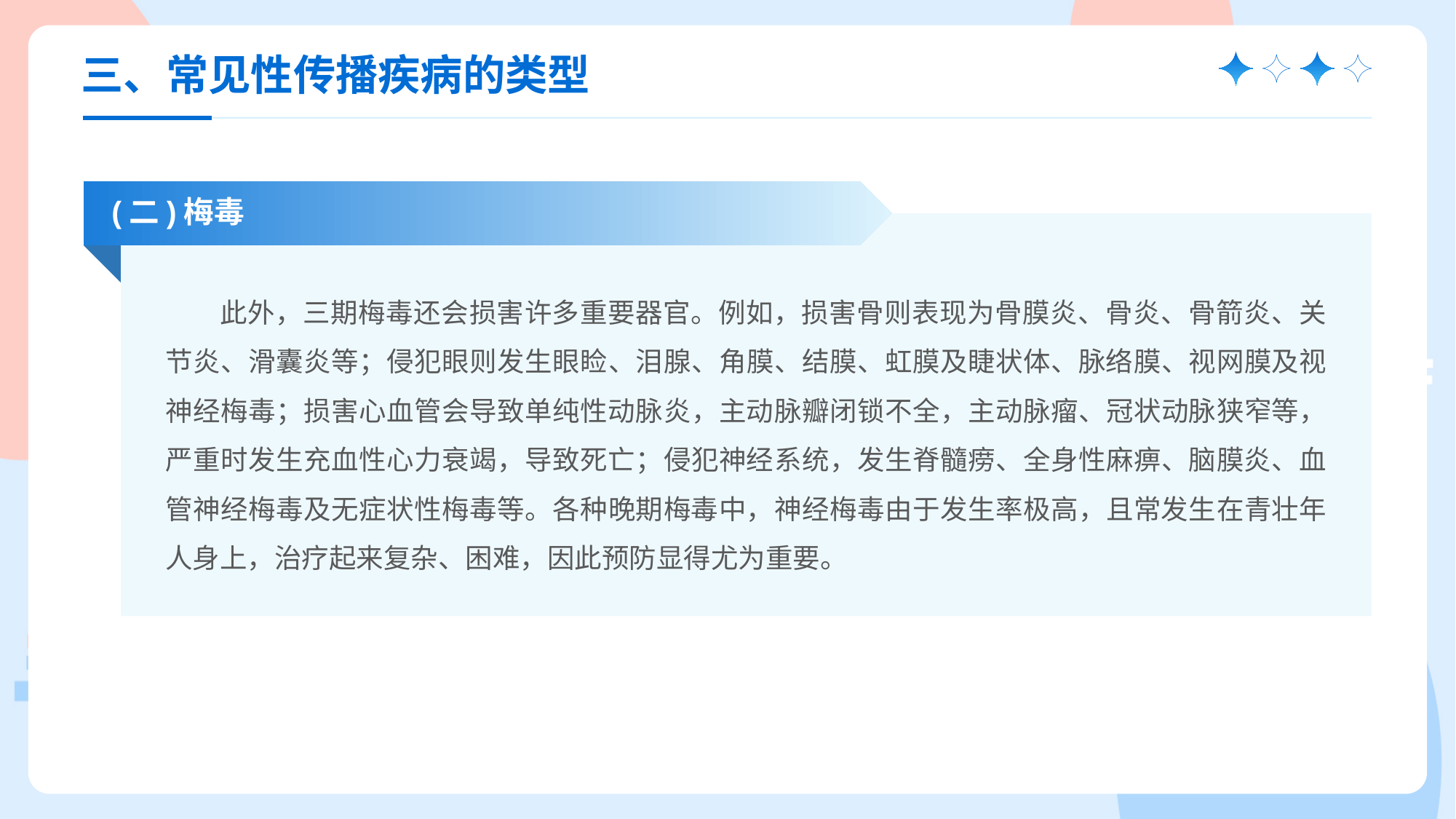

三、常见性传播疾病的类型
(二)梅毒

此外，三期梅毒还会损害许多重要器官。例如，损害骨则表现为骨膜炎、骨炎、骨箭炎、关节炎、滑囊炎等；侵犯眼则发生眼睑、泪腺、角膜、结膜、虹膜及睫状体、脉络膜、视网膜及视神经梅毒；损害心血管会导致单纯性动脉炎，主动脉瓣闭锁不全，主动脉瘤、冠状动脉狭窄等，严重时发生充血性心力衰竭，导致死亡；侵犯神经系统，发生脊髓痨、全身性麻痹、脑膜炎、血管神经梅毒及无症状性梅毒等。各种晚期梅毒中，神经梅毒由于发生率极高，且常发生在青壮年人身上，治疗起来复杂、困难，因此预防显得尤为重要。